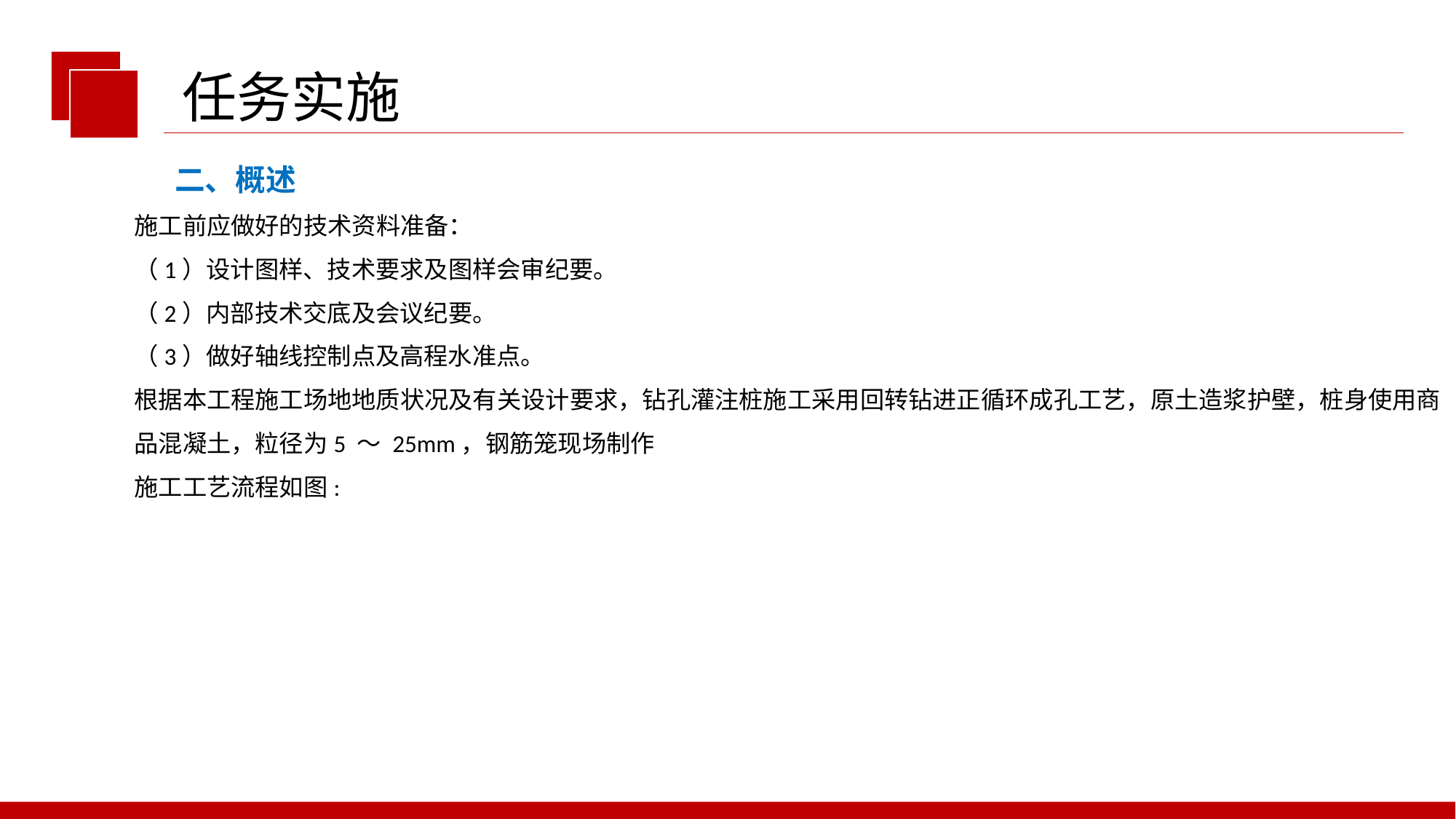

任务实施
二、概述
施工前应做好的技术资料准备：
（1）设计图样、技术要求及图样会审纪要。
（2）内部技术交底及会议纪要。
（3）做好轴线控制点及高程水准点。
根据本工程施工场地地质状况及有关设计要求，钻孔灌注桩施工采用回转钻进正循环成孔工艺，原土造浆护壁，桩身使用商品混凝土，粒径为5 ～ 25mm，钢筋笼现场制作
施工工艺流程如图: